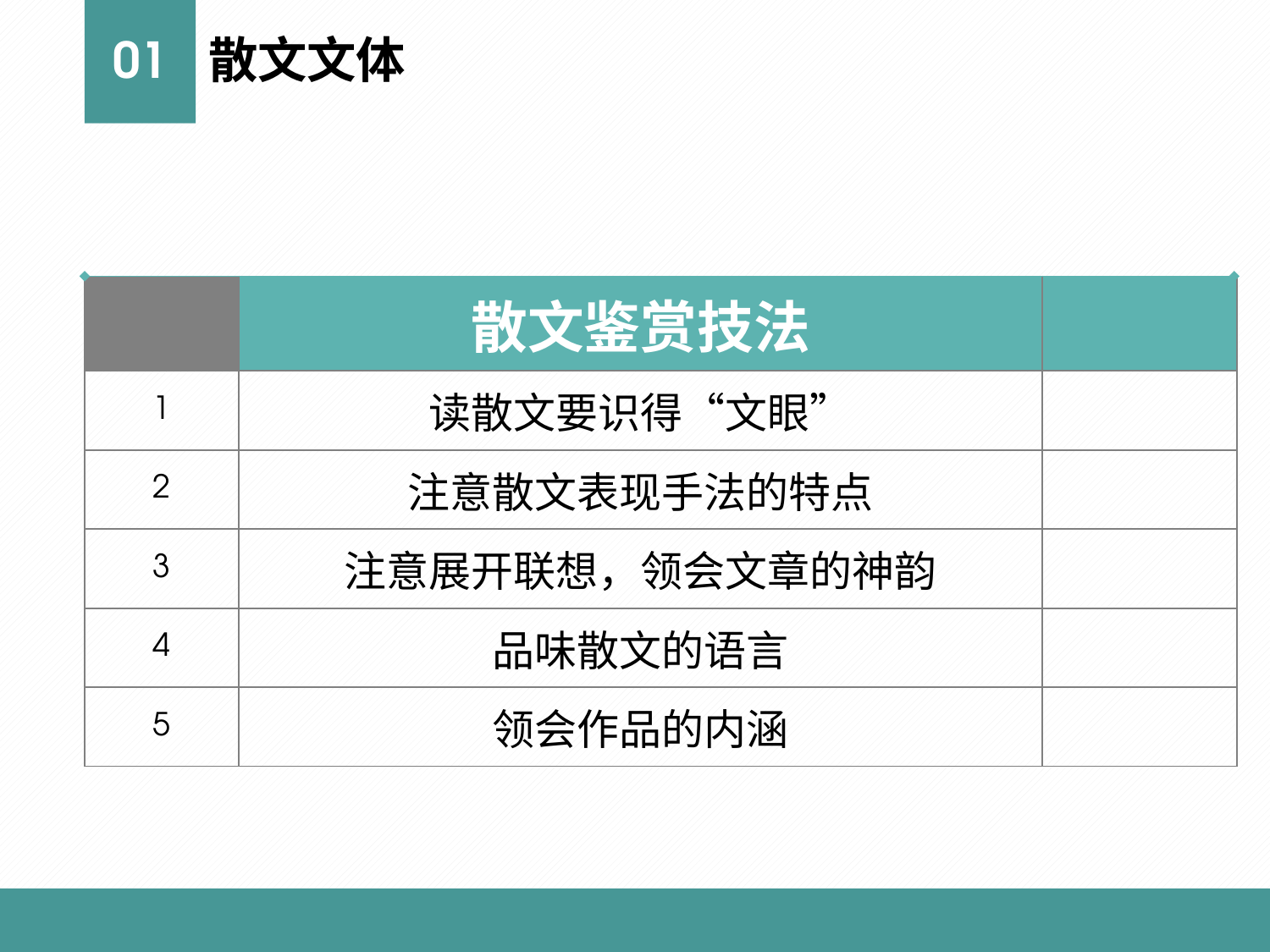

01
散文文体
|  | 散文鉴赏技法 |  |
| --- | --- | --- |
| 1 | 读散文要识得“文眼” |  |
| 2 | 注意散文表现手法的特点 |  |
| 3 | 注意展开联想，领会文章的神韵 |  |
| 4 | 品味散文的语言 |  |
| 5 | 领会作品的内涵 |  |